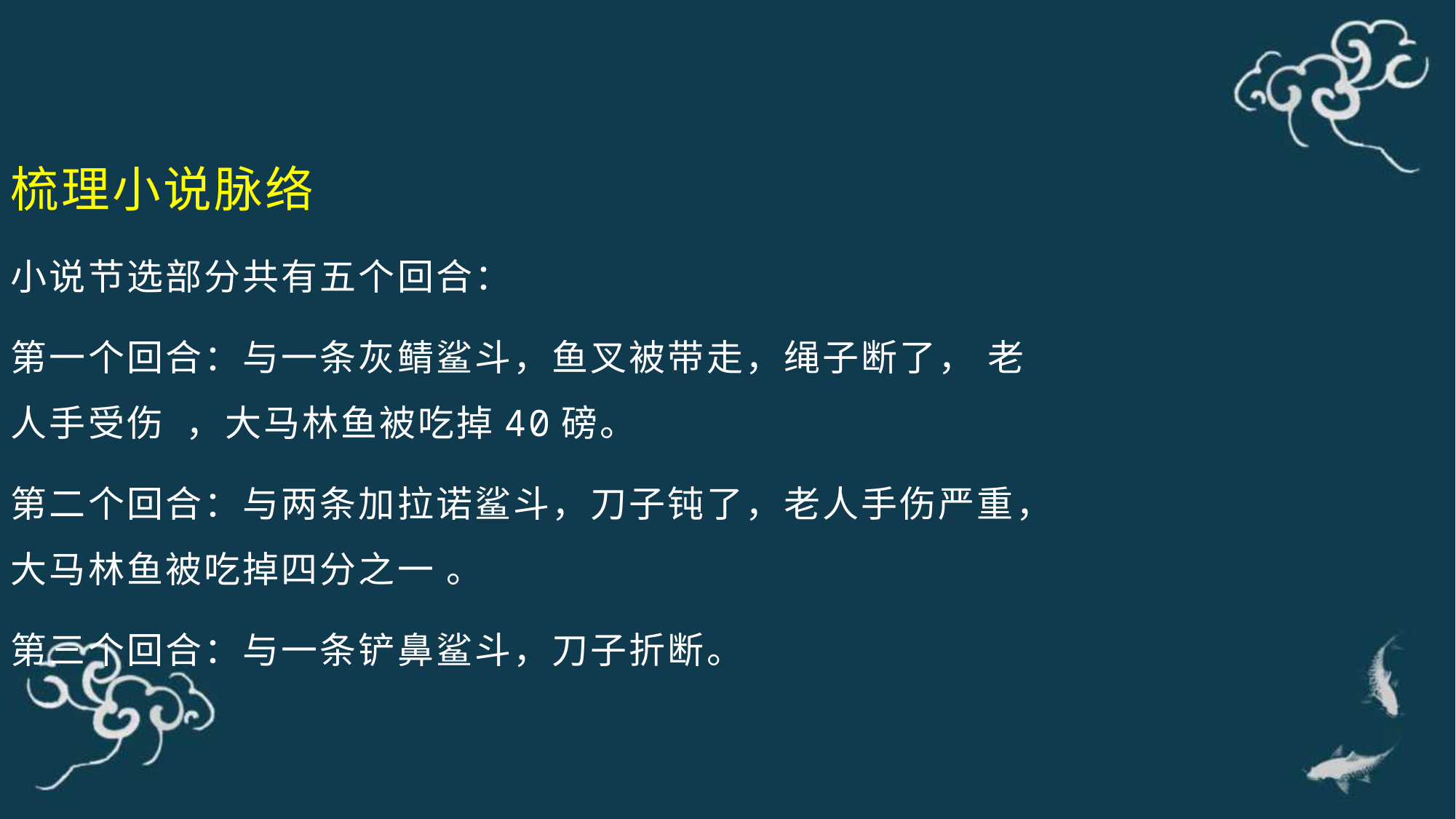

梳理小说脉络
小说节选部分共有五个回合：
第一个回合：与一条灰鲭鲨斗，鱼叉被带走，绳子断了， 老人手受伤  ，大马林鱼被吃掉40磅。
第二个回合：与两条加拉诺鲨斗，刀子钝了，老人手伤严重，大马林鱼被吃掉四分之一 。
第三个回合：与一条铲鼻鲨斗，刀子折断。